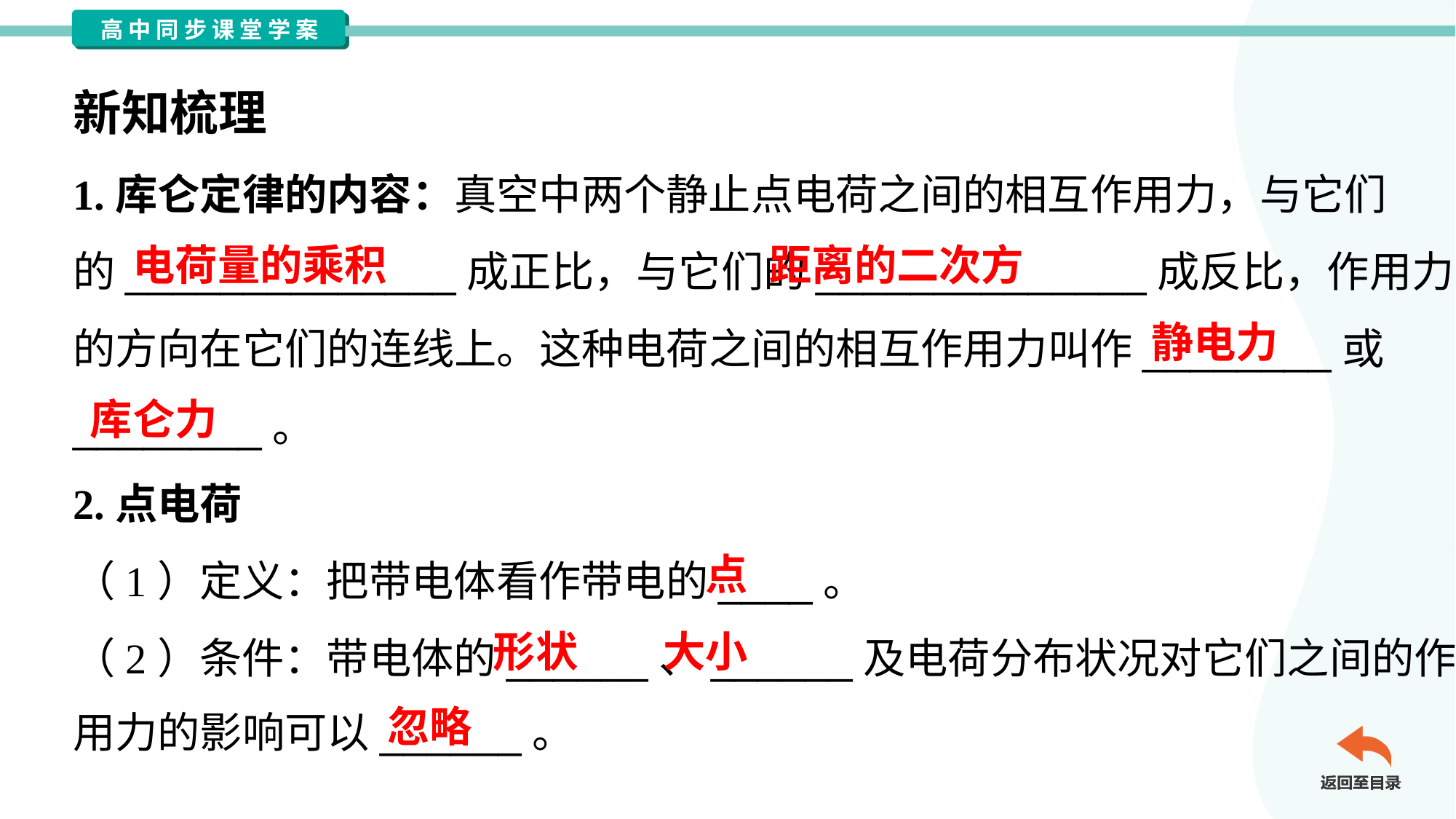

新知梳理
1.库仑定律的内容：真空中两个静止点电荷之间的相互作用力，与它们
的______________成正比，与它们的______________成反比，作用力
的方向在它们的连线上。这种电荷之间的相互作用力叫作________或
________。
2.点电荷
（1）定义：把带电体看作带电的____。
（2）条件：带电体的______、______及电荷分布状况对它们之间的作
用力的影响可以______。
电荷量的乘积
距离的二次方
静电力
库仑力
点
形状
大小
忽略